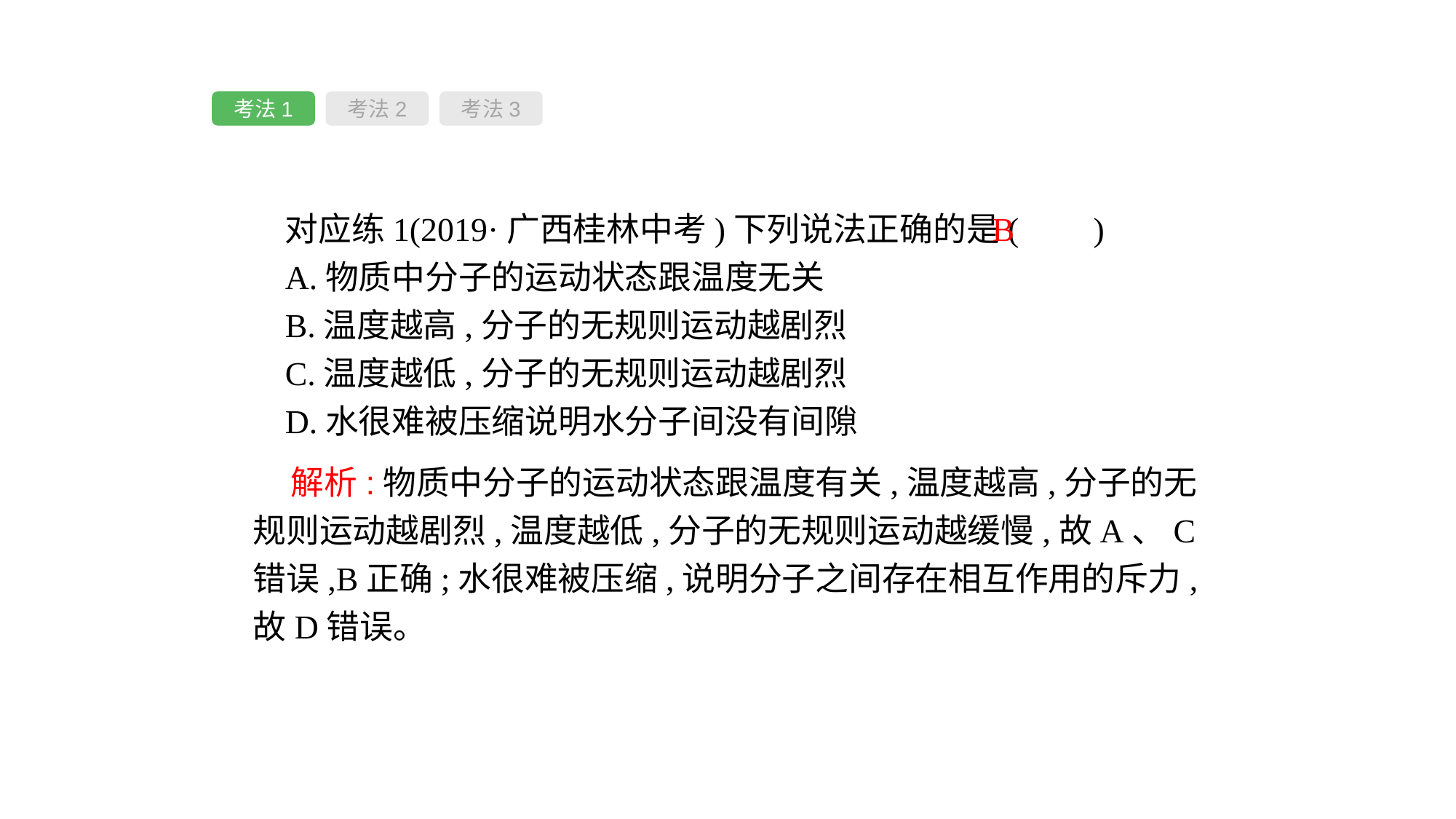

考法1
考法2
考法3
对应练1(2019·广西桂林中考)下列说法正确的是(   　)
A.物质中分子的运动状态跟温度无关
B.温度越高,分子的无规则运动越剧烈
C.温度越低,分子的无规则运动越剧烈
D.水很难被压缩说明水分子间没有间隙
B
    解析:物质中分子的运动状态跟温度有关,温度越高,分子的无规则运动越剧烈,温度越低,分子的无规则运动越缓慢,故A、C错误,B正确;水很难被压缩,说明分子之间存在相互作用的斥力,故D错误。